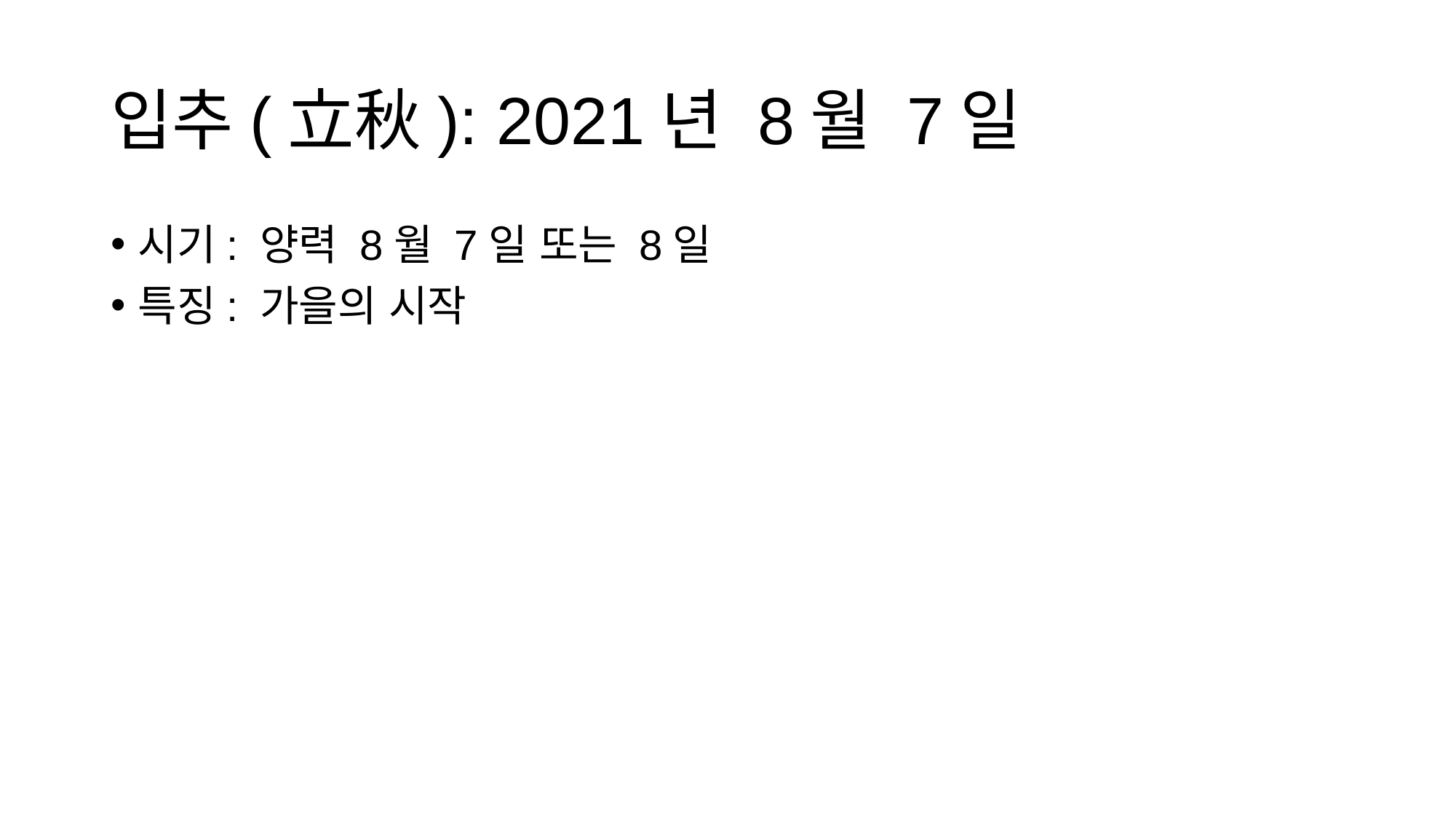

# 입추(立秋): 2021년 8월 7일
시기: 양력 8월 7일 또는 8일
특징: 가을의 시작